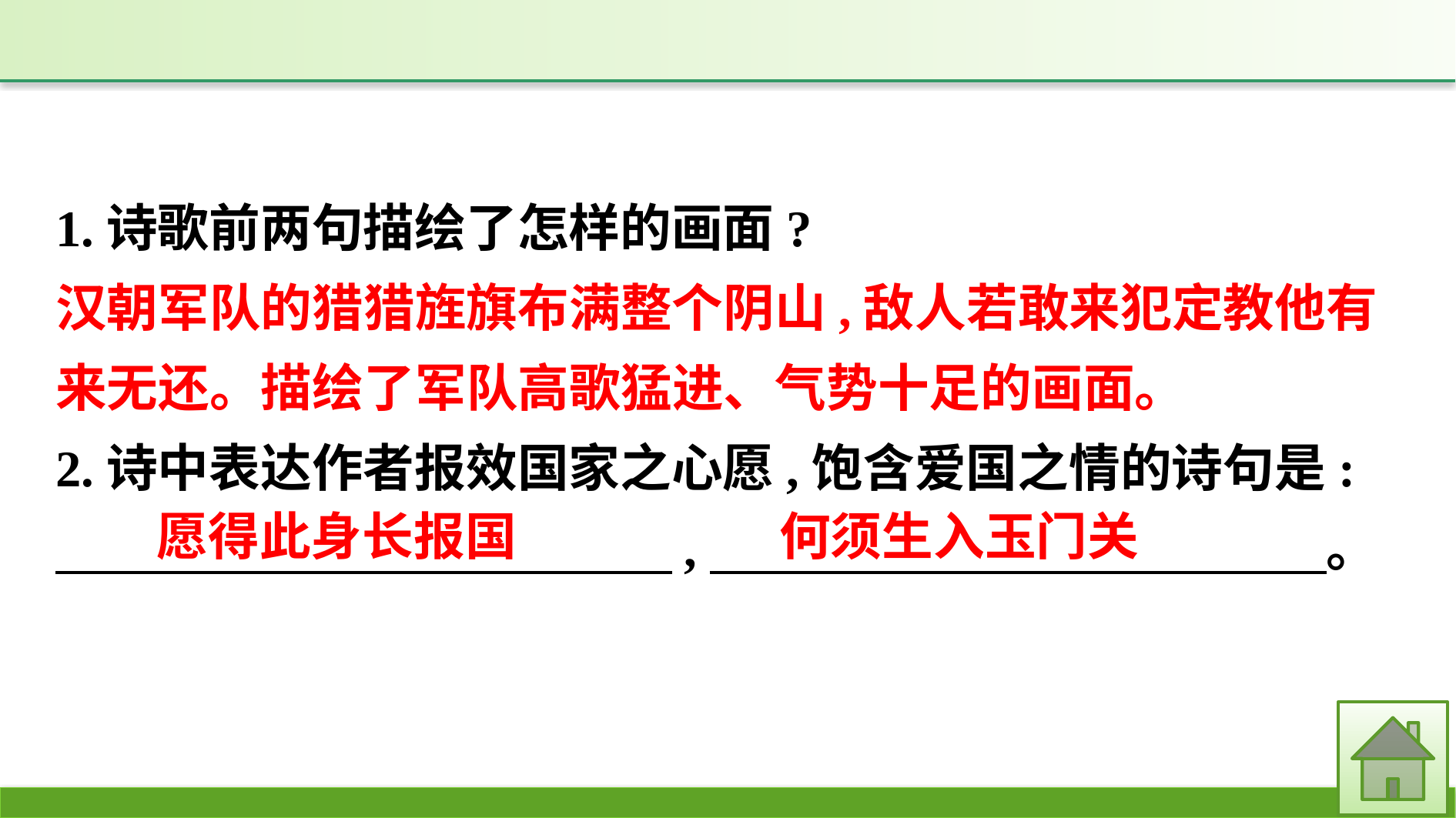

1.诗歌前两句描绘了怎样的画面?
汉朝军队的猎猎旌旗布满整个阴山,敌人若敢来犯定教他有来无还。描绘了军队高歌猛进、气势十足的画面。
2.诗中表达作者报效国家之心愿,饱含爱国之情的诗句是:
　　　　　　　　　　　　,　　　　　　　　　　　　。
愿得此身长报国　                  何须生入玉门关